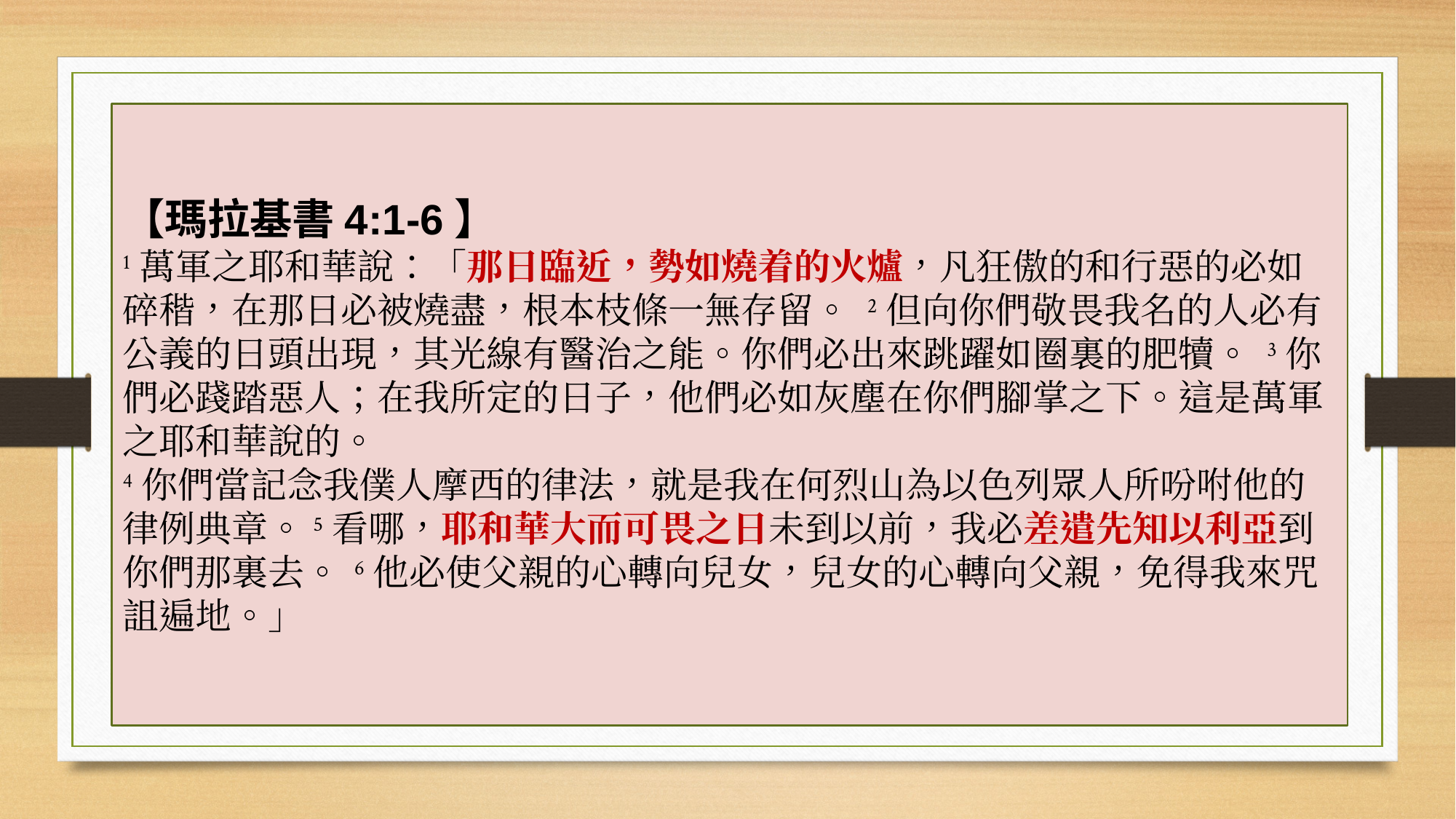

【瑪拉基書4:1-6】
1萬軍之耶和華說：「那日臨近，勢如燒着的火爐，凡狂傲的和行惡的必如碎稭，在那日必被燒盡，根本枝條一無存留。 2但向你們敬畏我名的人必有公義的日頭出現，其光線有醫治之能。你們必出來跳躍如圈裏的肥犢。 3你們必踐踏惡人；在我所定的日子，他們必如灰塵在你們腳掌之下。這是萬軍之耶和華說的。
4你們當記念我僕人摩西的律法，就是我在何烈山為以色列眾人所吩咐他的律例典章。5看哪，耶和華大而可畏之日未到以前，我必差遣先知以利亞到你們那裏去。 6他必使父親的心轉向兒女，兒女的心轉向父親，免得我來咒詛遍地。」
#